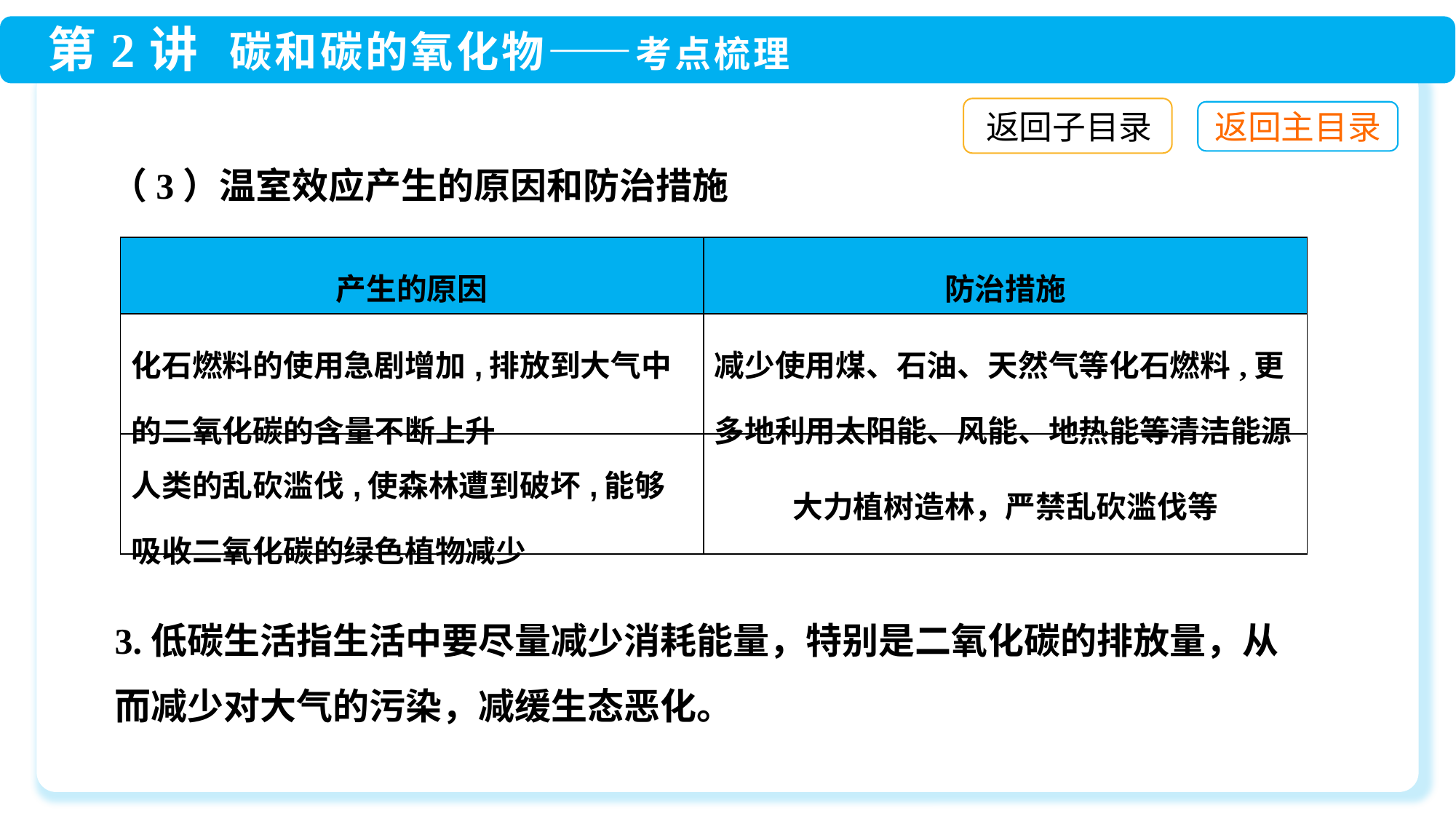

返回子目录
（3）温室效应产生的原因和防治措施
| 产生的原因 | 防治措施 |
| --- | --- |
| 化石燃料的使用急剧增加,排放到大气中的二氧化碳的含量不断上升 | 减少使用煤、石油、天然气等化石燃料,更多地利用太阳能、风能、地热能等清洁能源 |
| 人类的乱砍滥伐,使森林遭到破坏,能够吸收二氧化碳的绿色植物减少 | 大力植树造林，严禁乱砍滥伐等 |
3.低碳生活指生活中要尽量减少消耗能量，特别是二氧化碳的排放量，从而减少对大气的污染，减缓生态恶化。